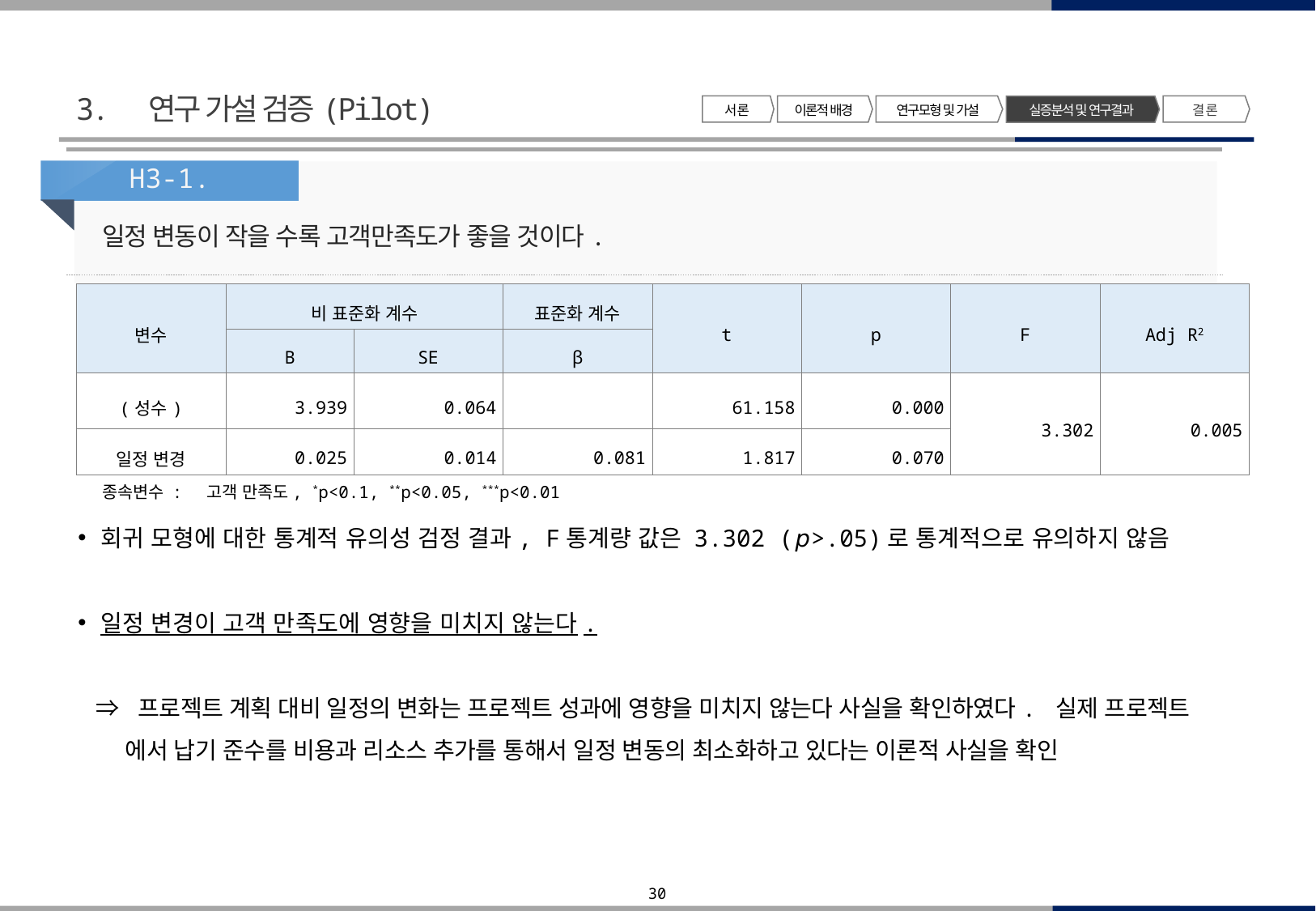

3.  연구 가설 검증(Pilot)
서  론
이론적 배경
연구모형 및 가설
결 론
실증분석 및 연구결과

H3-1.

일정 변동이 작을 수록 고객만족도가 좋을 것이다.
| 변수 | 비 표준화 계수 |  | 표준화 계수 | t | p | F | Adj R2 |
| --- | --- | --- | --- | --- | --- | --- | --- |
|  | B | SE | β |  |  |  |  |
| (성수) | 3.939 | 0.064 |  | 61.158 | 0.000 | 3.302 | 0.005 |
| 일정 변경 | 0.025 | 0.014 | 0.081 | 1.817 | 0.070 |  |  |
종속변수 :  고객 만족도, *p<0.1, **p<0.05, ***p<0.01
회귀 모형에 대한 통계적 유의성 검정 결과, F통계량 값은 3.302 (𝘱>.05)로 통계적으로 유의하지 않음

일정 변경이 고객 만족도에 영향을 미치지 않는다.

   ⇒  프로젝트 계획 대비 일정의 변화는 프로젝트 성과에 영향을 미치지 않는다 사실을 확인하였다. 실제 프로젝트 에서 납기 준수를 비용과 리소스 추가를 통해서 일정 변동의 최소화하고 있다는 이론적 사실을 확인